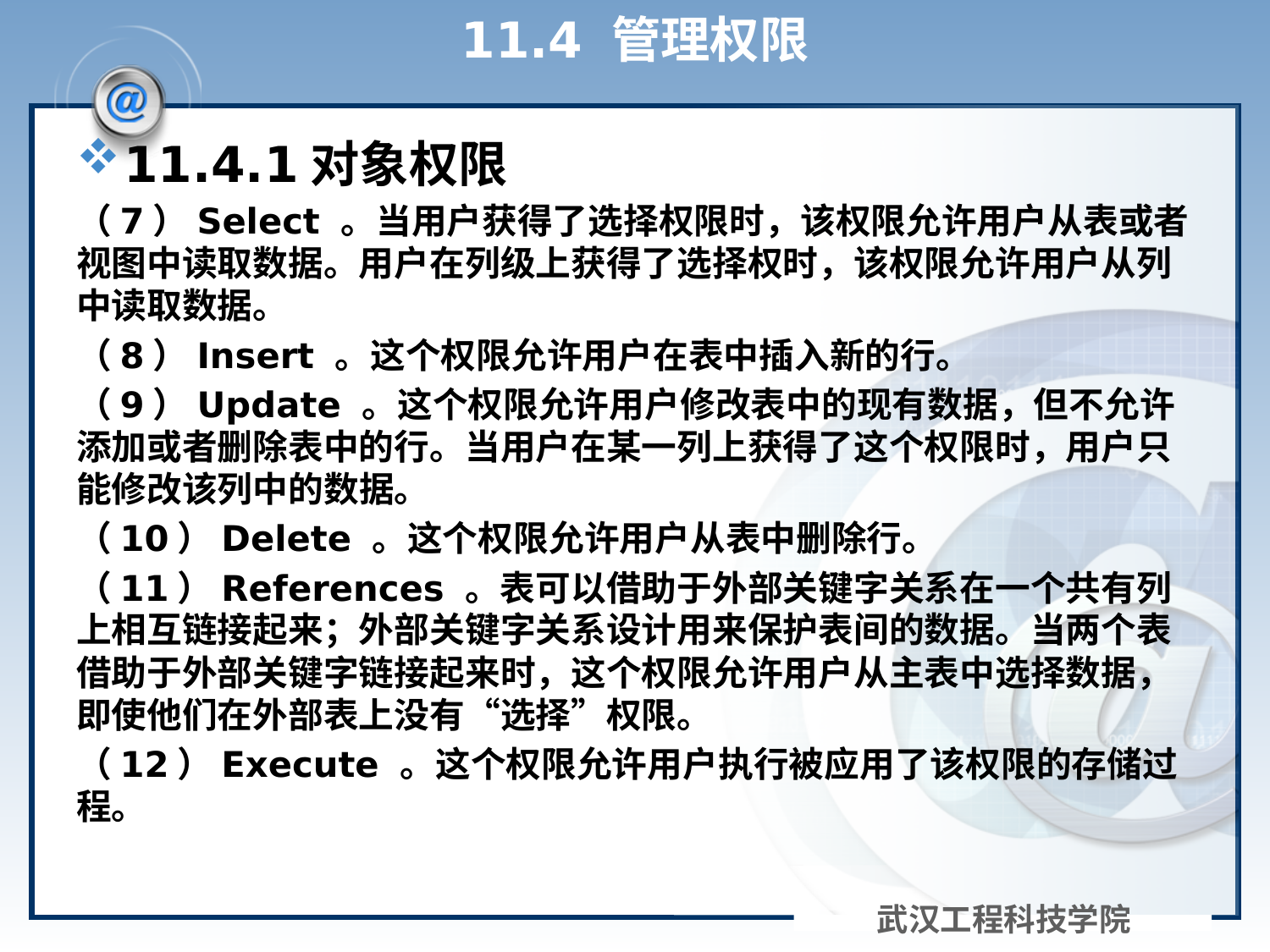

# 11.4 管理权限
11.4.1对象权限
（7）Select 。当用户获得了选择权限时，该权限允许用户从表或者视图中读取数据。用户在列级上获得了选择权时，该权限允许用户从列中读取数据。
（8）Insert 。这个权限允许用户在表中插入新的行。
（9）Update 。这个权限允许用户修改表中的现有数据，但不允许添加或者删除表中的行。当用户在某一列上获得了这个权限时，用户只能修改该列中的数据。
（10）Delete 。这个权限允许用户从表中删除行。
（11）References 。表可以借助于外部关键字关系在一个共有列上相互链接起来；外部关键字关系设计用来保护表间的数据。当两个表借助于外部关键字链接起来时，这个权限允许用户从主表中选择数据，即使他们在外部表上没有“选择”权限。
（12）Execute 。这个权限允许用户执行被应用了该权限的存储过程。

武汉工程科技学院